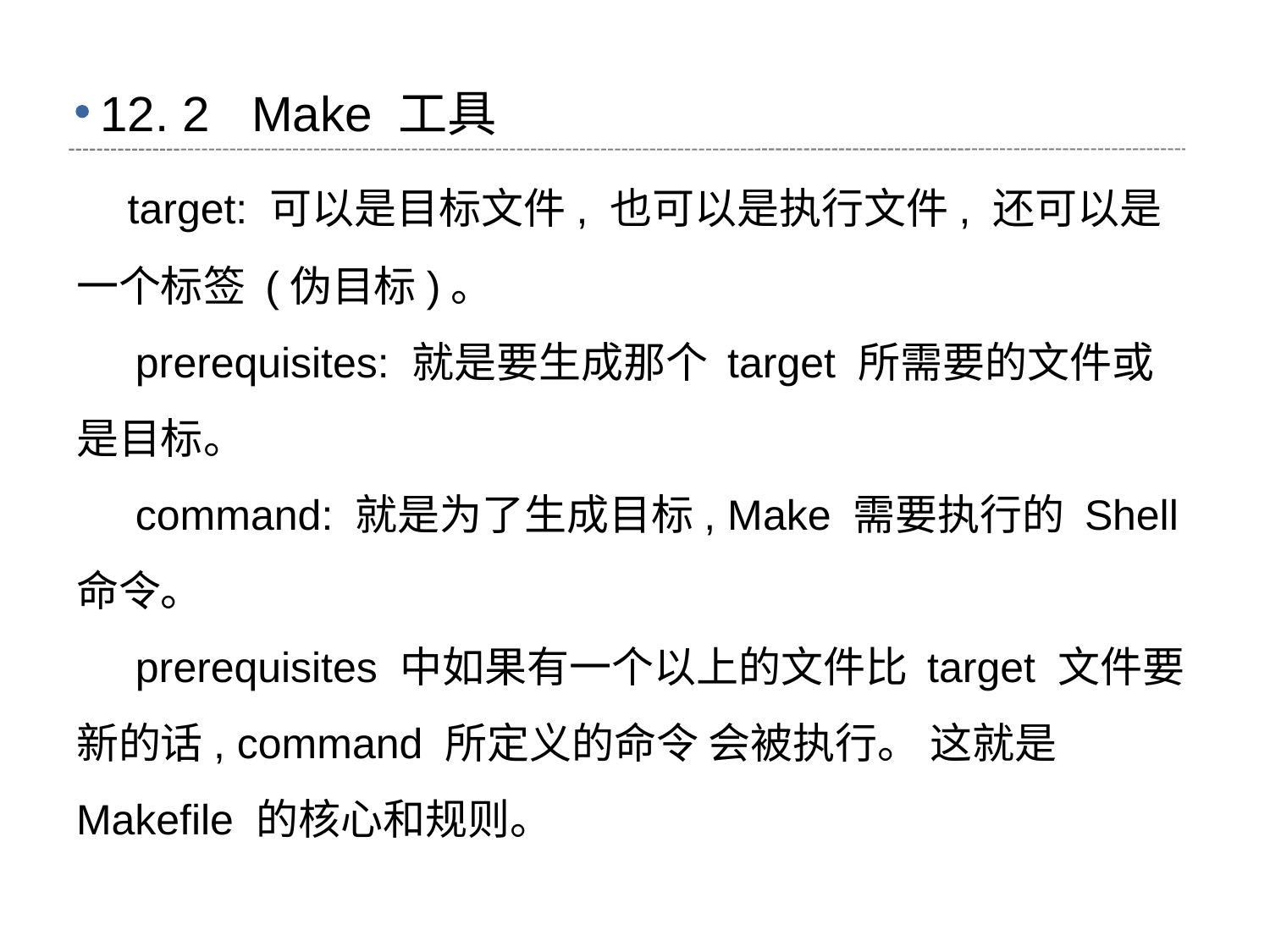

# 12. 2   Make 工具
    target: 可以是目标文件, 也可以是执行文件, 还可以是一个标签 (伪目标)。
     prerequisites: 就是要生成那个 target 所需要的文件或是目标。
     command: 就是为了生成目标, Make 需要执行的 Shell 命令。
     prerequisites 中如果有一个以上的文件比 target 文件要新的话, command 所定义的命令 会被执行。 这就是 Makefile 的核心和规则。